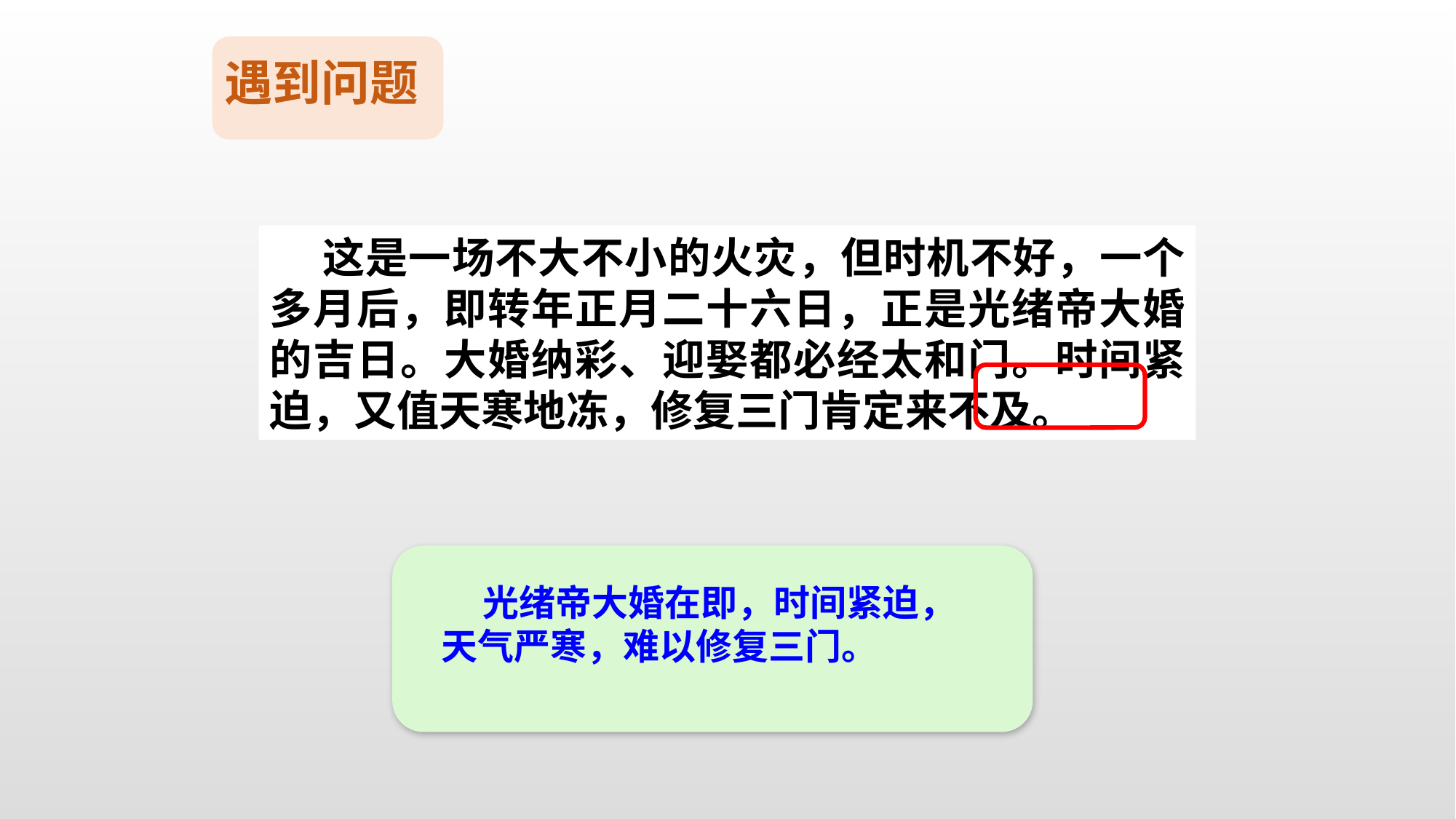

遇到问题
    这是一场不大不小的火灾，但时机不好，一个多月后，即转年正月二十六日，正是光绪帝大婚的吉日。大婚纳彩、迎娶都必经太和门。时间紧迫，又值天寒地冻，修复三门肯定来不及。

    光绪帝大婚在即，时间紧迫，
天气严寒，难以修复三门。